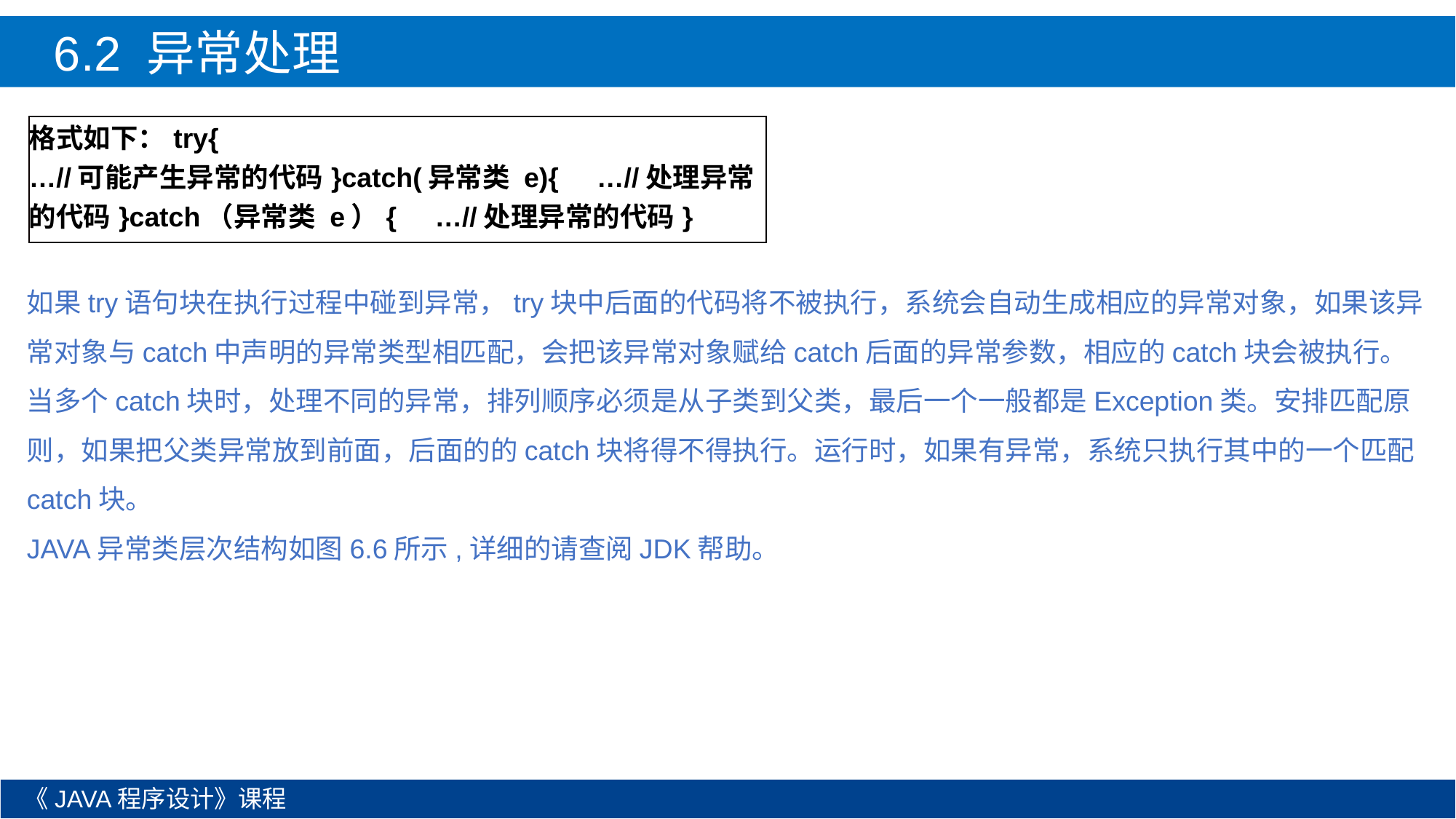

6.2 异常处理

| 格式如下：try{ …//可能产生异常的代码}catch(异常类 e){ …//处理异常的代码}catch（异常类 e）{ …//处理异常的代码} |
| --- |
如果try语句块在执行过程中碰到异常，try块中后面的代码将不被执行，系统会自动生成相应的异常对象，如果该异常对象与catch中声明的异常类型相匹配，会把该异常对象赋给catch后面的异常参数，相应的catch块会被执行。
当多个catch块时，处理不同的异常，排列顺序必须是从子类到父类，最后一个一般都是Exception类。安排匹配原则，如果把父类异常放到前面，后面的的catch块将得不得执行。运行时，如果有异常，系统只执行其中的一个匹配catch块。
JAVA异常类层次结构如图6.6所示,详细的请查阅JDK帮助。
《JAVA程序设计》课程